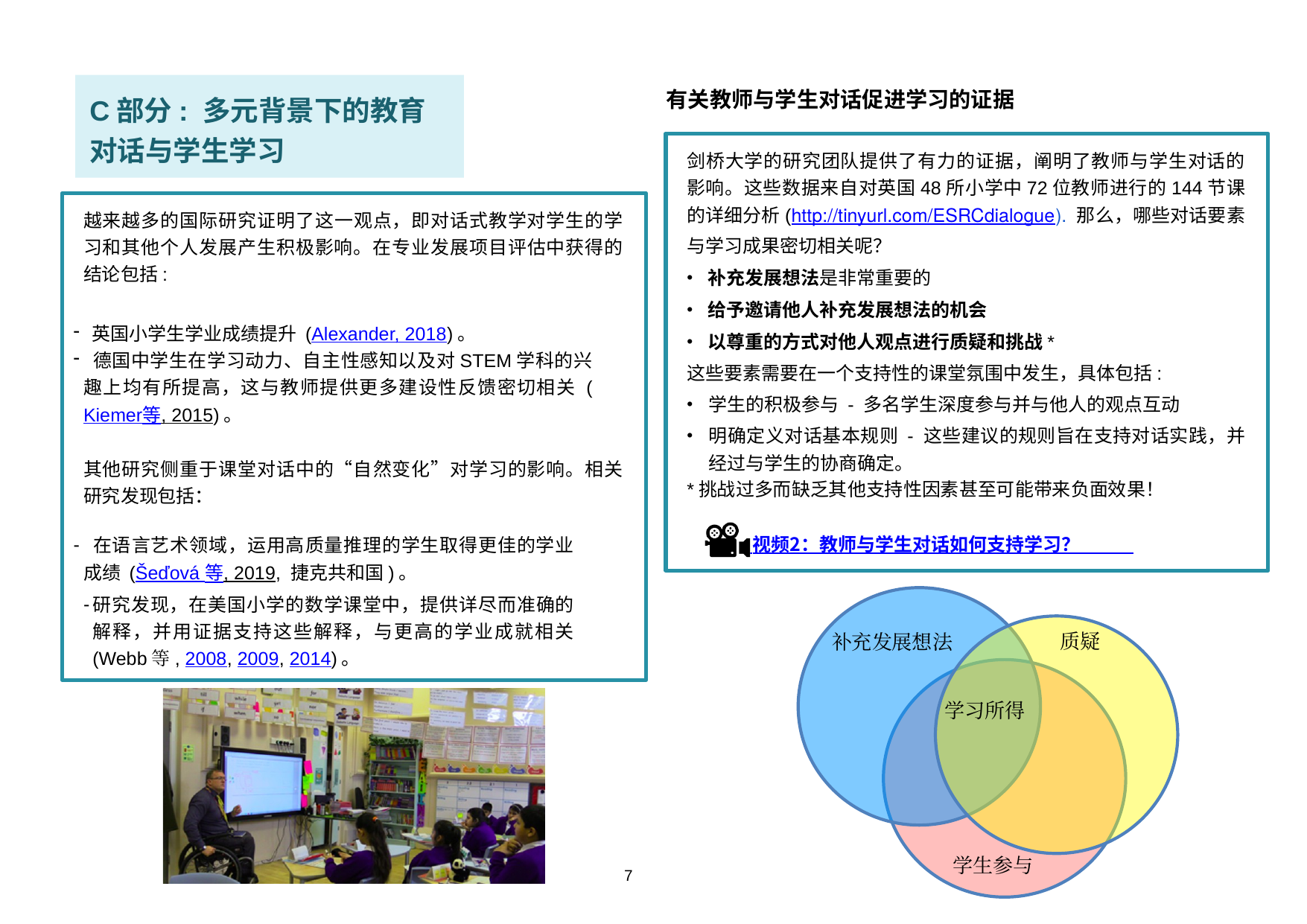

C部分: 多元背景下的教育对话与学生学习
有关教师与学生对话促进学习的证据
剑桥大学的研究团队提供了有力的证据，阐明了教师与学生对话的影响。这些数据来自对英国48所小学中72位教师进行的144节课的详细分析(http://tinyurl.com/ESRCdialogue). 那么，哪些对话要素与学习成果密切相关呢？
补充发展想法是非常重要的
给予邀请他人补充发展想法的机会
以尊重的方式对他人观点进行质疑和挑战*
这些要素需要在一个支持性的课堂氛围中发生，具体包括:
学生的积极参与 - 多名学生深度参与并与他人的观点互动
明确定义对话基本规则 - 这些建议的规则旨在支持对话实践，并经过与学生的协商确定。
*挑战过多而缺乏其他支持性因素甚至可能带来负面效果！

                视频2：教师与学生对话如何支持学习？

(Whhttp://tiich tanylk murlo.vcomes      a/ESRre   stCdironalgogly  auess).ociated  with learning gains?
··              inbuivitalditiong nons toidebasuildis   opnaridticeaulas    rly important
wh·Thechicsehallenttalheskgeinmegovleameensdnneqtuseestadretoiofonhappeuinngdo: thners’in theviewcontes  respxtectoffuallysupporti*	ve classroom, in  wi·and· tactiexhespngatveluicdigetestudenutwsseitohntfotgrpartihoersuncid’ ipatidrueaslesonfo–r mutalklti–plsupportie  studenngtsdigaliveogeicxtpractiendedcecs,onnetrgibotiutateionds
*efToofect!much  challenging without the other supportive elements can even have a   negative

越来越多的国际研究证明了这一观点，即对话式教学对学生的学习和其他个人发展产生积极影响。在专业发展项目评估中获得的结论包括:

 英国小学生学业成绩提升 (Alexander, 2018)。
 德国中学生在学习动力、自主性感知以及对STEM学科的兴趣上均有所提高，这与教师提供更多建设性反馈密切相关 (Kiemer等, 2015)。

其他研究侧重于课堂对话中的“自然变化”对学习的影响。相关研究发现包括：

 在语言艺术领域，运用高质量推理的学生取得更佳的学业成绩 (Šeďová 等, 2019, 捷克共和国)。
研究发现，在美国小学的数学课堂中，提供详尽而准确的解释，并用证据支持这些解释，与更高的学业成就相关 (Webb等, 2008, 2009, 2014)。

质疑
补充发展想法

学习所得
学生参与

7